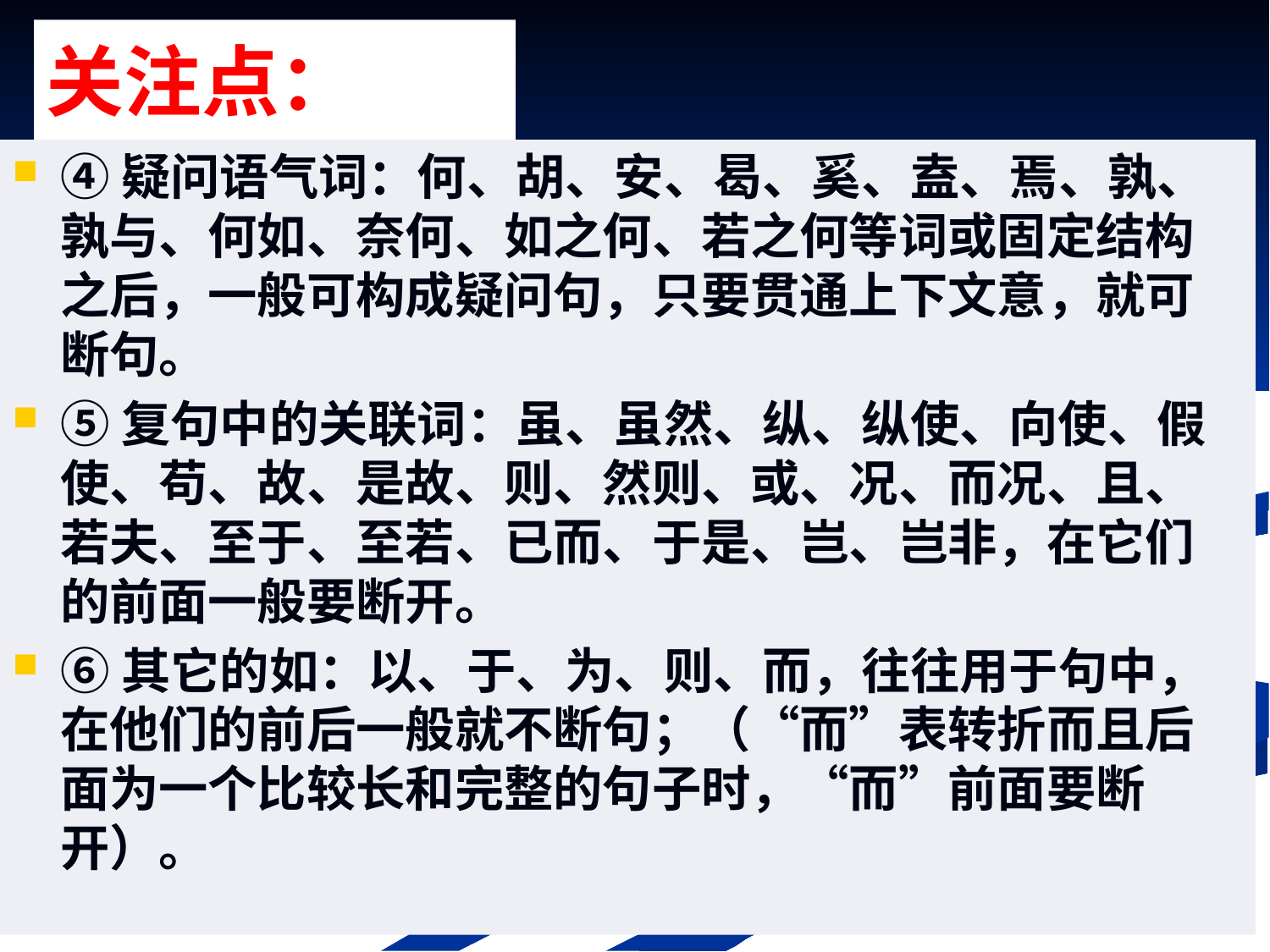

# 关注点：
④疑问语气词：何、胡、安、曷、奚、盍、焉、孰、孰与、何如、奈何、如之何、若之何等词或固定结构之后，一般可构成疑问句，只要贯通上下文意，就可断句。
⑤复句中的关联词：虽、虽然、纵、纵使、向使、假使、苟、故、是故、则、然则、或、况、而况、且、若夫、至于、至若、已而、于是、岂、岂非，在它们的前面一般要断开。
⑥其它的如：以、于、为、则、而，往往用于句中，在他们的前后一般就不断句；（“而”表转折而且后面为一个比较长和完整的句子时，“而”前面要断开）。